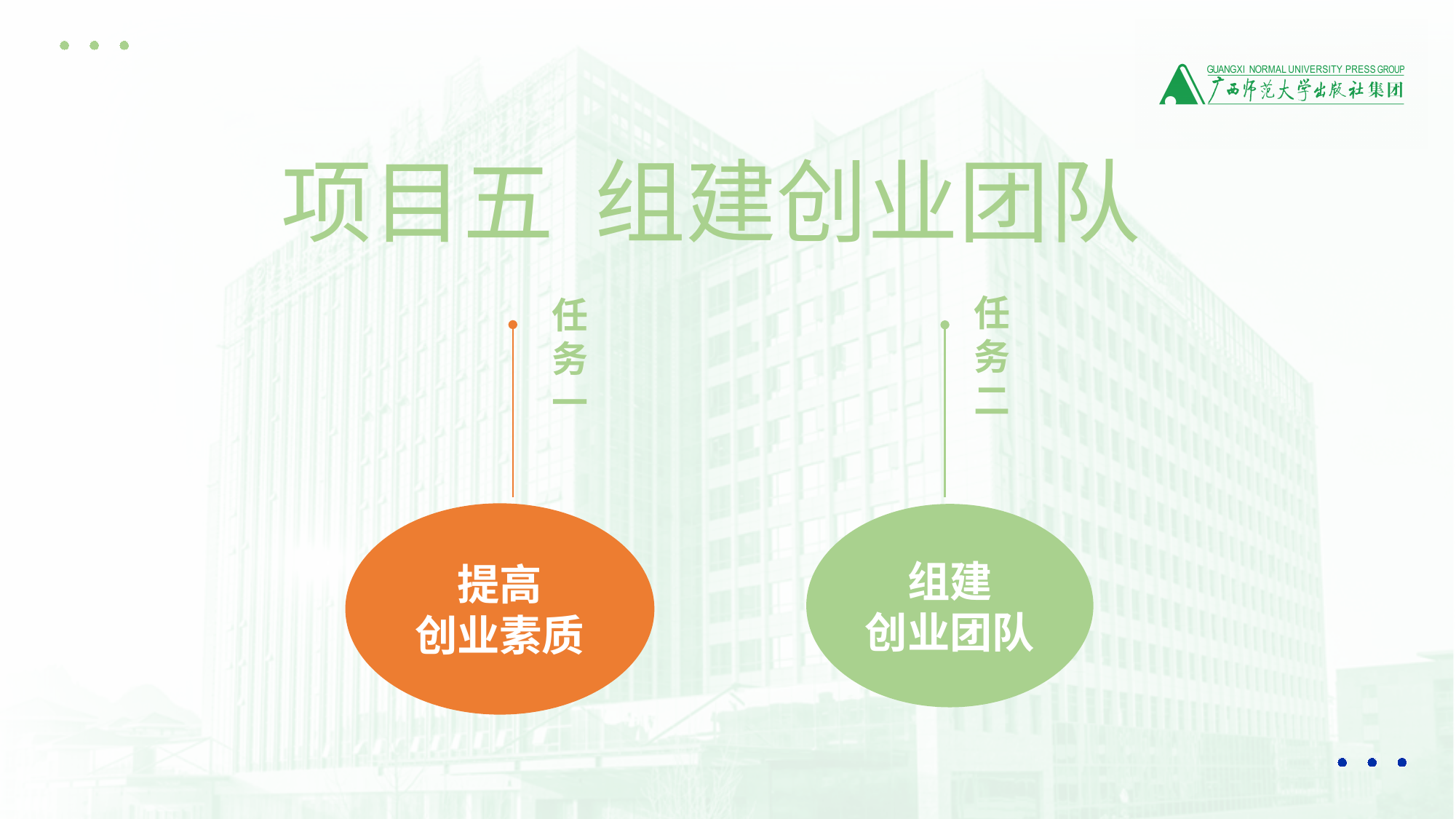

项目五  组建创业团队
任务二
组建
创业团队
任务一
提高
创业素质